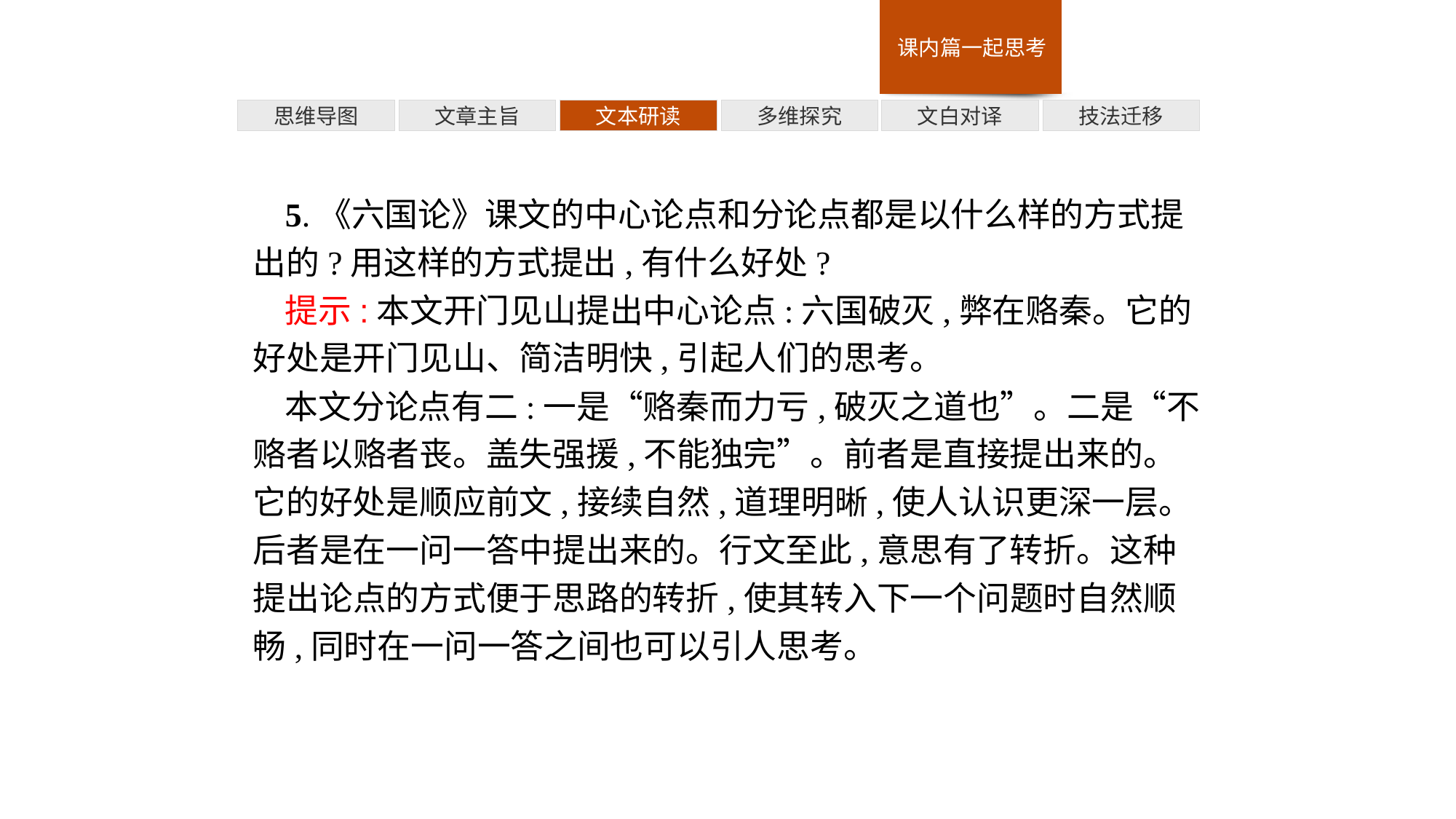

多维探究
技法迁移
思维导图
文章主旨
文本研读
文白对译
5.《六国论》课文的中心论点和分论点都是以什么样的方式提出的?用这样的方式提出,有什么好处?
提示:本文开门见山提出中心论点:六国破灭,弊在赂秦。它的好处是开门见山、简洁明快,引起人们的思考。
本文分论点有二:一是“赂秦而力亏,破灭之道也”。二是“不赂者以赂者丧。盖失强援,不能独完”。前者是直接提出来的。它的好处是顺应前文,接续自然,道理明晰,使人认识更深一层。后者是在一问一答中提出来的。行文至此,意思有了转折。这种提出论点的方式便于思路的转折,使其转入下一个问题时自然顺畅,同时在一问一答之间也可以引人思考。